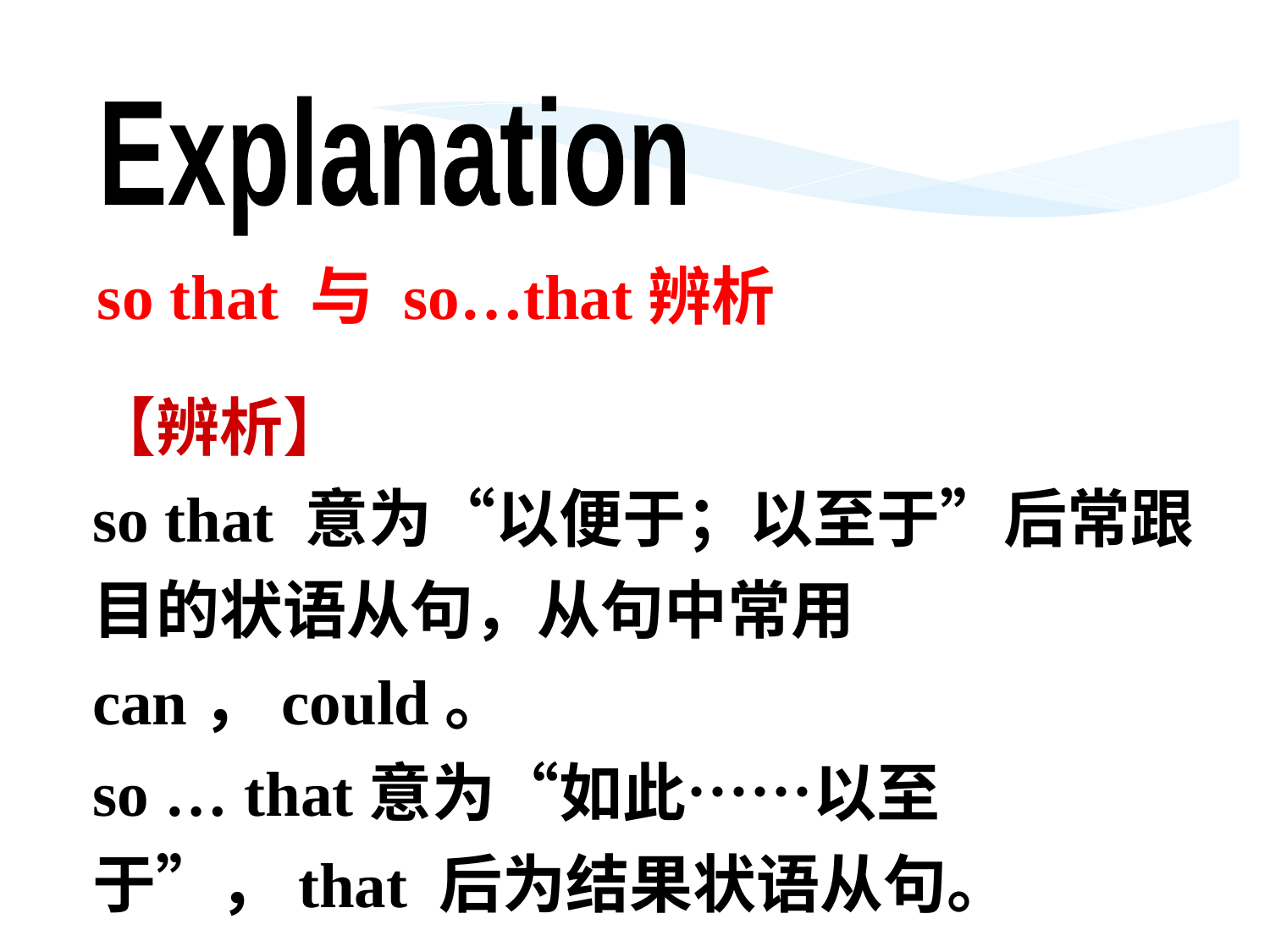

Explanation
so that 与 so…that辨析
【辨析】
so that 意为“以便于；以至于”后常跟目的状语从句，从句中常用can，could。
so … that意为“如此……以至于”，that 后为结果状语从句。